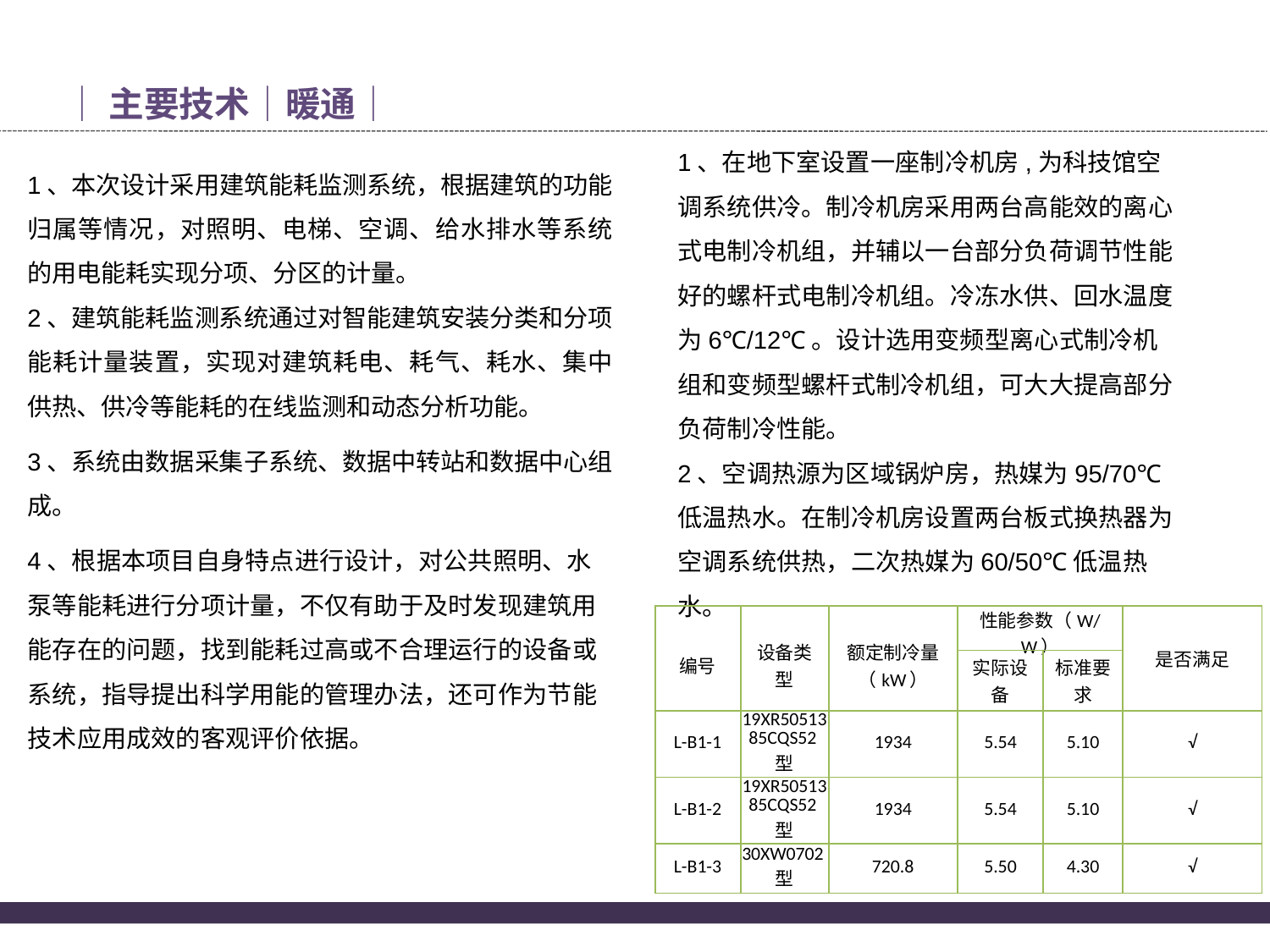

│主要技术│暖通│

1、本次设计采用建筑能耗监测系统，根据建筑的功能归属等情况，对照明、电梯、空调、给水排水等系统的用电能耗实现分项、分区的计量。
2、建筑能耗监测系统通过对智能建筑安装分类和分项能耗计量装置，实现对建筑耗电、耗气、耗水、集中供热、供冷等能耗的在线监测和动态分析功能。
3、系统由数据采集子系统、数据中转站和数据中心组成。
4、根据本项目自身特点进行设计，对公共照明、水泵等能耗进行分项计量，不仅有助于及时发现建筑用能存在的问题，找到能耗过高或不合理运行的设备或系统，指导提出科学用能的管理办法，还可作为节能技术应用成效的客观评价依据。
1、在地下室设置一座制冷机房,为科技馆空调系统供冷。制冷机房采用两台高能效的离心式电制冷机组，并辅以一台部分负荷调节性能好的螺杆式电制冷机组。冷冻水供、回水温度为6℃/12℃。设计选用变频型离心式制冷机组和变频型螺杆式制冷机组，可大大提高部分负荷制冷性能。
2、空调热源为区域锅炉房，热媒为95/70℃低温热水。在制冷机房设置两台板式换热器为空调系统供热，二次热媒为60/50℃低温热水。
| 编号 | 设备类型 | 额定制冷量（kW） | 性能参数（W/W） |  | 是否满足 |
| --- | --- | --- | --- | --- | --- |
|  |  |  | 实际设备 | 标准要求 |  |
| L-B1-1 | 19XR5051385CQS52型 | 1934 | 5.54 | 5.10 | √ |
| L-B1-2 | 19XR5051385CQS52型 | 1934 | 5.54 | 5.10 | √ |
| L-B1-3 | 30XW0702型 | 720.8 | 5.50 | 4.30 | √ |

23